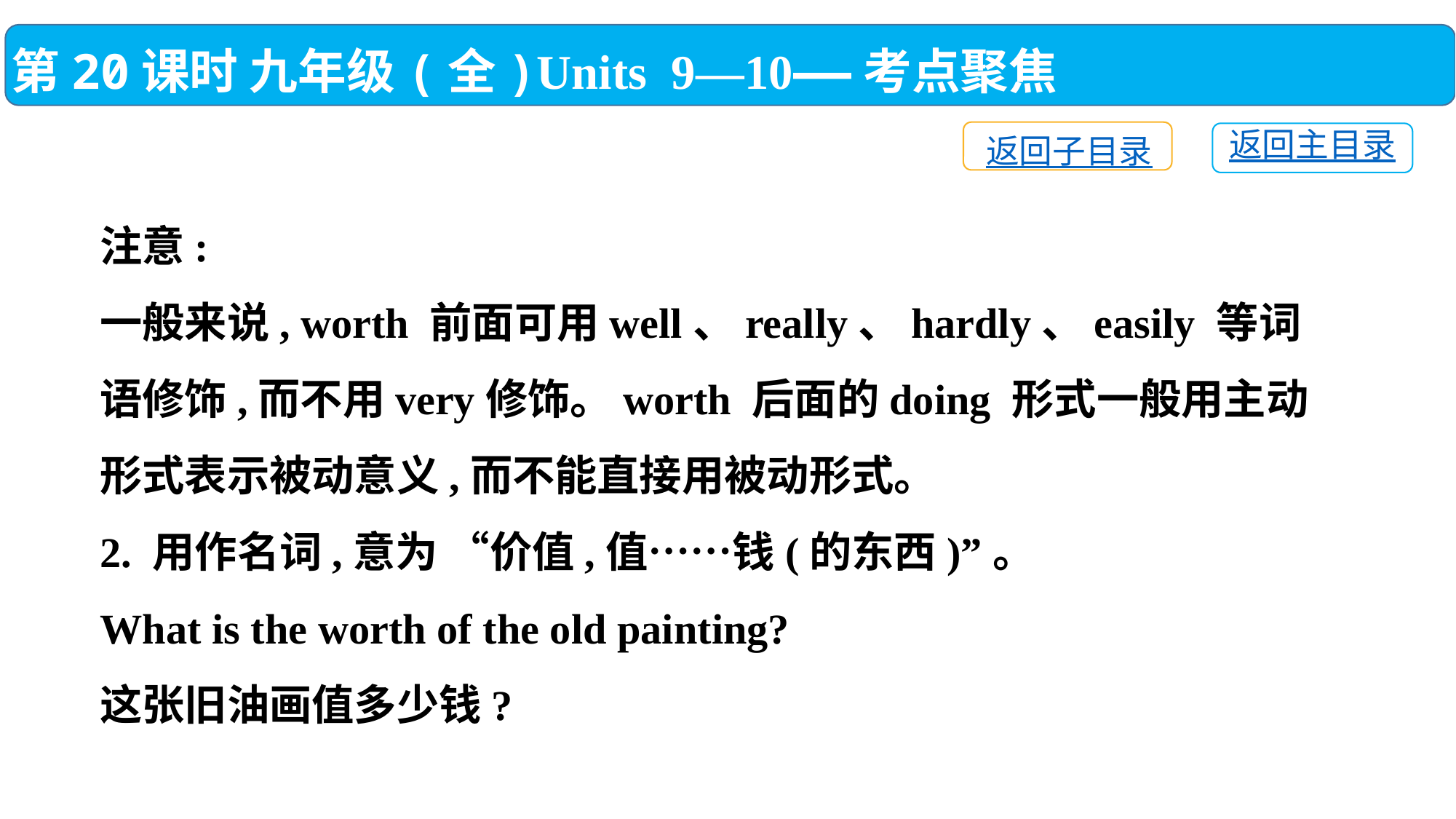

第20课时 九年级(全)Units  9—10——考点聚焦

返回子目录
返回主目录
注意:
一般来说, worth 前面可用well、really、hardly、easily 等词语修饰,而不用very修饰。worth 后面的doing 形式一般用主动形式表示被动意义,而不能直接用被动形式。
2. 用作名词,意为 “价值,值……钱(的东西)”。
What is the worth of the old painting?
这张旧油画值多少钱?